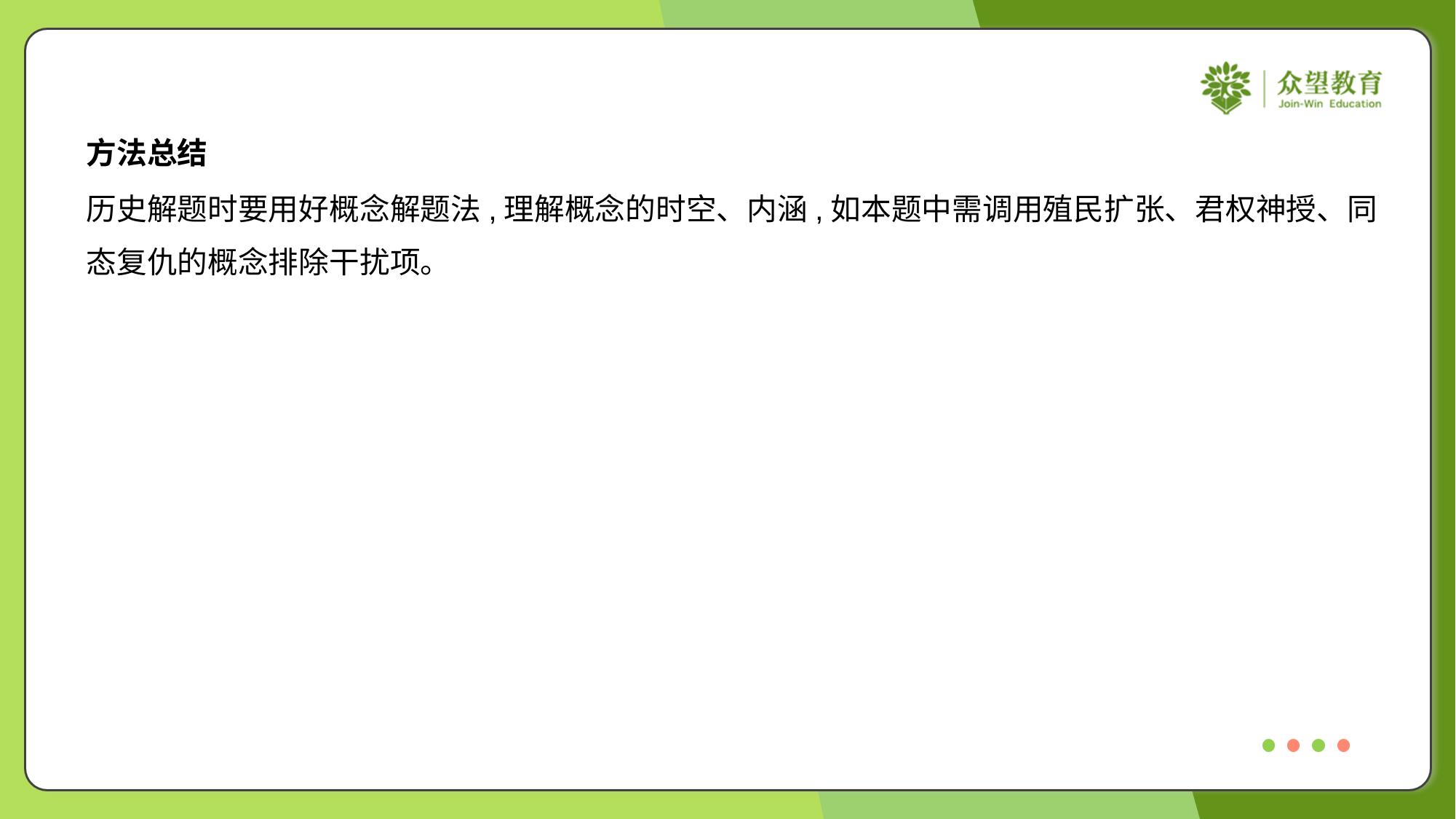

方法总结
历史解题时要用好概念解题法,理解概念的时空、内涵,如本题中需调用殖民扩张、君权神授、同
态复仇的概念排除干扰项。